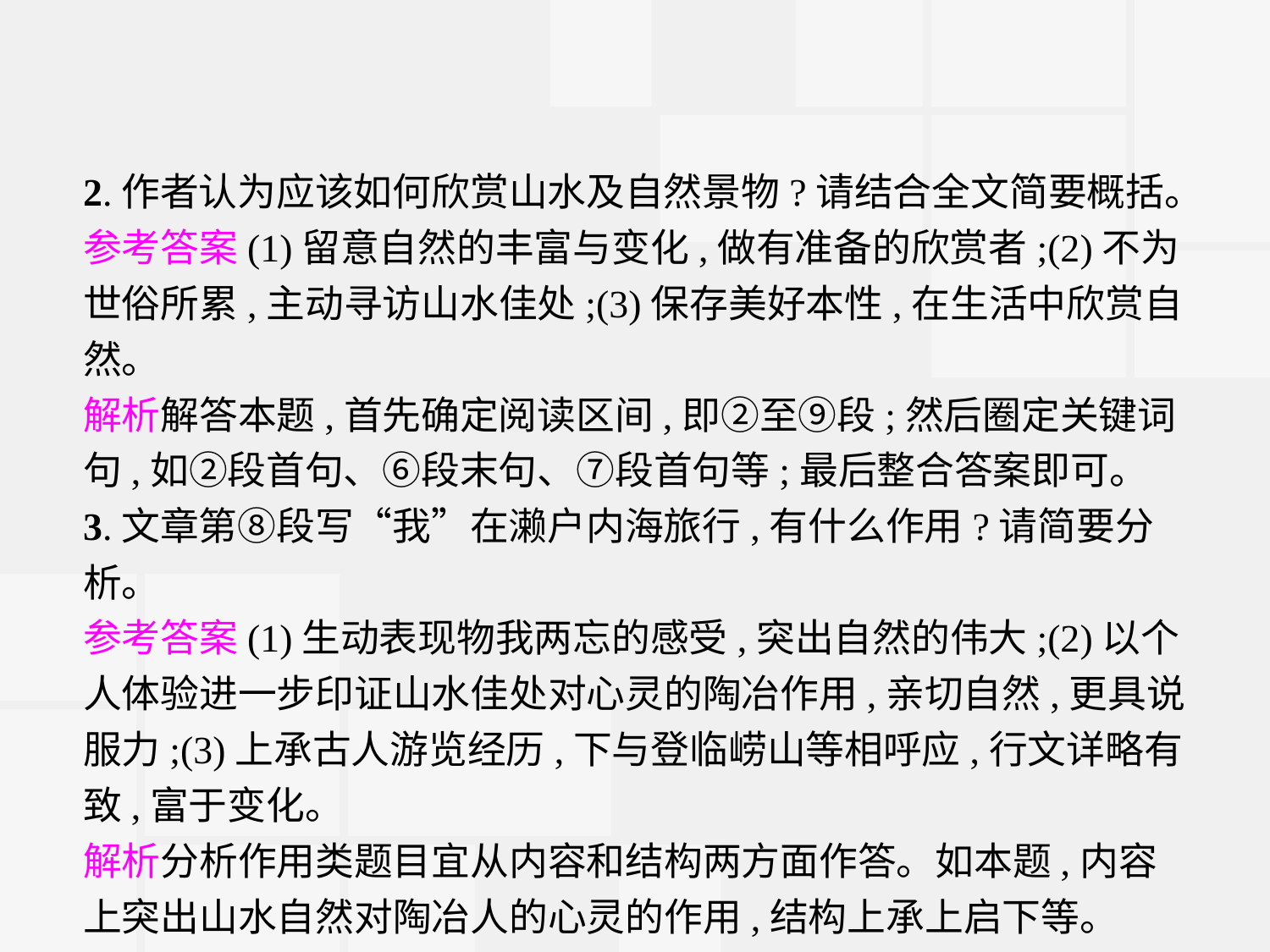

2.作者认为应该如何欣赏山水及自然景物?请结合全文简要概括。
参考答案(1)留意自然的丰富与变化,做有准备的欣赏者;(2)不为世俗所累,主动寻访山水佳处;(3)保存美好本性,在生活中欣赏自然。
解析解答本题,首先确定阅读区间,即②至⑨段;然后圈定关键词句,如②段首句、⑥段末句、⑦段首句等;最后整合答案即可。
3.文章第⑧段写“我”在濑户内海旅行,有什么作用?请简要分析。
参考答案(1)生动表现物我两忘的感受,突出自然的伟大;(2)以个人体验进一步印证山水佳处对心灵的陶冶作用,亲切自然,更具说服力;(3)上承古人游览经历,下与登临崂山等相呼应,行文详略有致,富于变化。
解析分析作用类题目宜从内容和结构两方面作答。如本题,内容上突出山水自然对陶冶人的心灵的作用,结构上承上启下等。